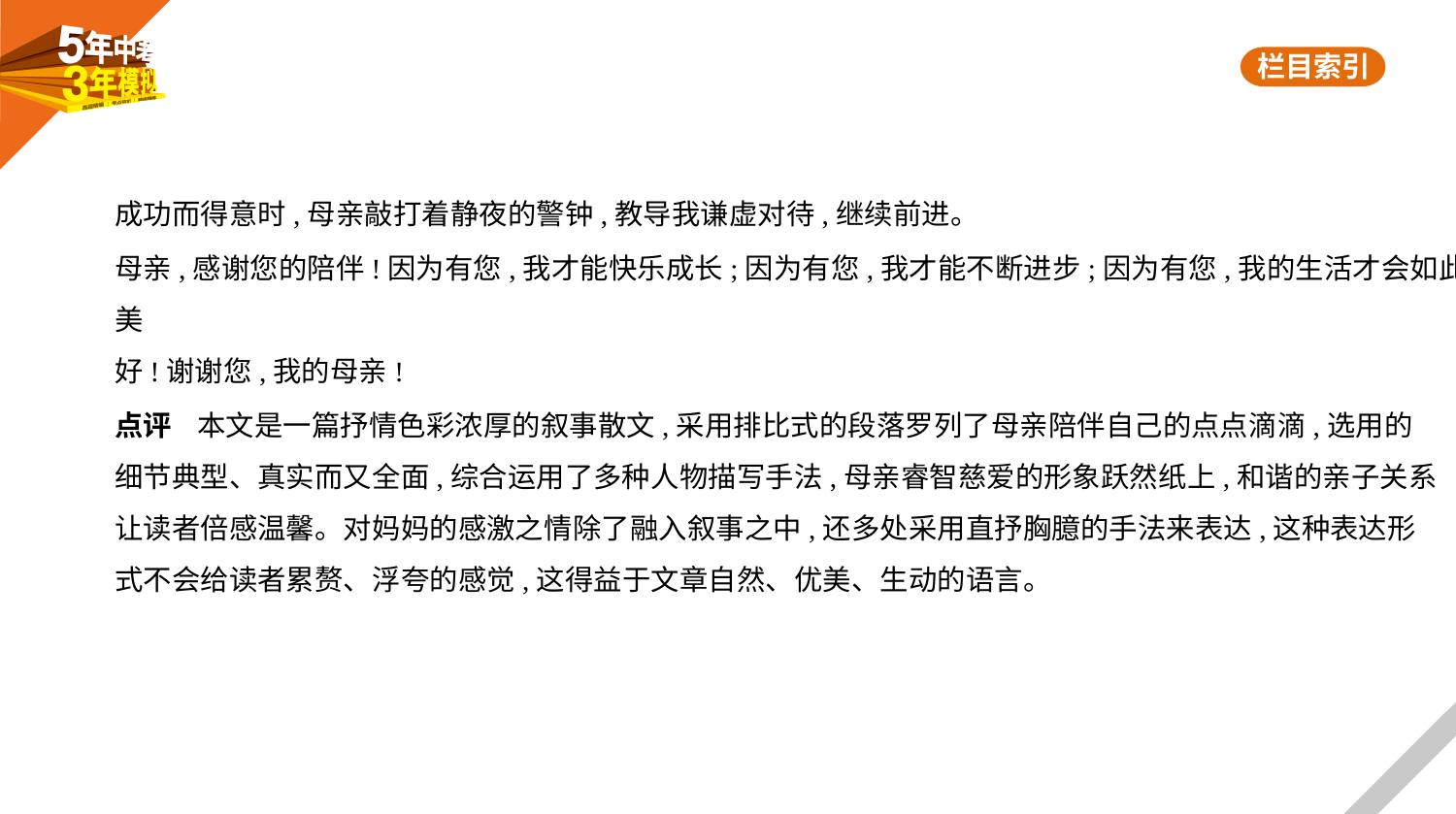

成功而得意时,母亲敲打着静夜的警钟,教导我谦虚对待,继续前进。
母亲,感谢您的陪伴!因为有您,我才能快乐成长;因为有您,我才能不断进步;因为有您,我的生活才会如此美
好!谢谢您,我的母亲!
点评    本文是一篇抒情色彩浓厚的叙事散文,采用排比式的段落罗列了母亲陪伴自己的点点滴滴,选用的
细节典型、真实而又全面,综合运用了多种人物描写手法,母亲睿智慈爱的形象跃然纸上,和谐的亲子关系
让读者倍感温馨。对妈妈的感激之情除了融入叙事之中,还多处采用直抒胸臆的手法来表达,这种表达形
式不会给读者累赘、浮夸的感觉,这得益于文章自然、优美、生动的语言。